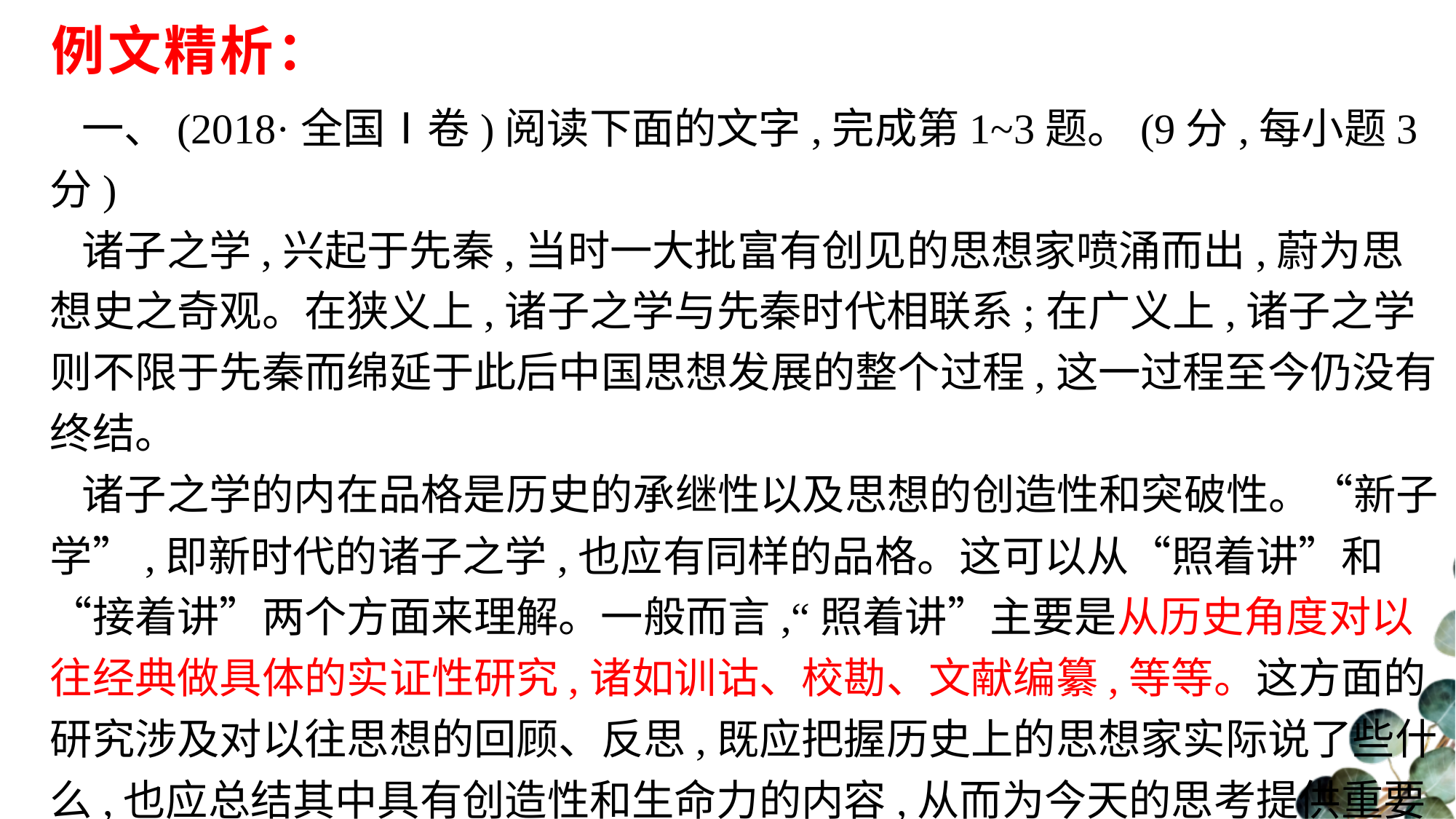

# 例文精析：
一、(2018·全国Ⅰ卷)阅读下面的文字,完成第1~3题。(9分,每小题3分)
诸子之学,兴起于先秦,当时一大批富有创见的思想家喷涌而出,蔚为思想史之奇观。在狭义上,诸子之学与先秦时代相联系;在广义上,诸子之学则不限于先秦而绵延于此后中国思想发展的整个过程,这一过程至今仍没有终结。
诸子之学的内在品格是历史的承继性以及思想的创造性和突破性。“新子学”,即新时代的诸子之学,也应有同样的品格。这可以从“照着讲”和“接着讲”两个方面来理解。一般而言,“照着讲”主要是从历史角度对以往经典做具体的实证性研究,诸如训诂、校勘、文献编纂,等等。这方面的研究涉及对以往思想的回顾、反思,既应把握历史上的思想家实际说了些什么,也应总结其中具有创造性和生命力的内容,从而为今天的思考提供重要的思想资源。